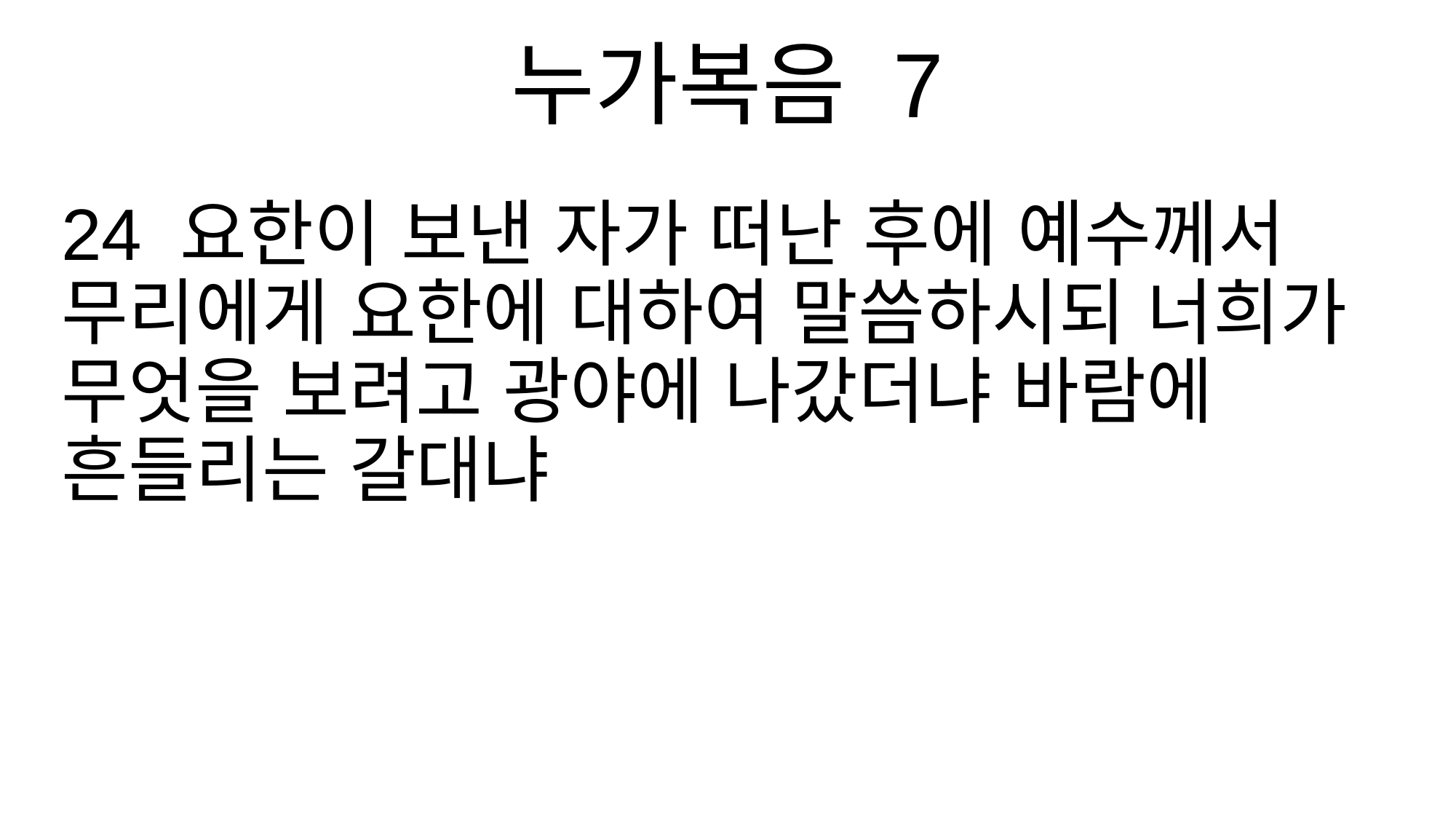

누가복음 7
24 요한이 보낸 자가 떠난 후에 예수께서 무리에게 요한에 대하여 말씀하시되 너희가 무엇을 보려고 광야에 나갔더냐 바람에 흔들리는 갈대냐